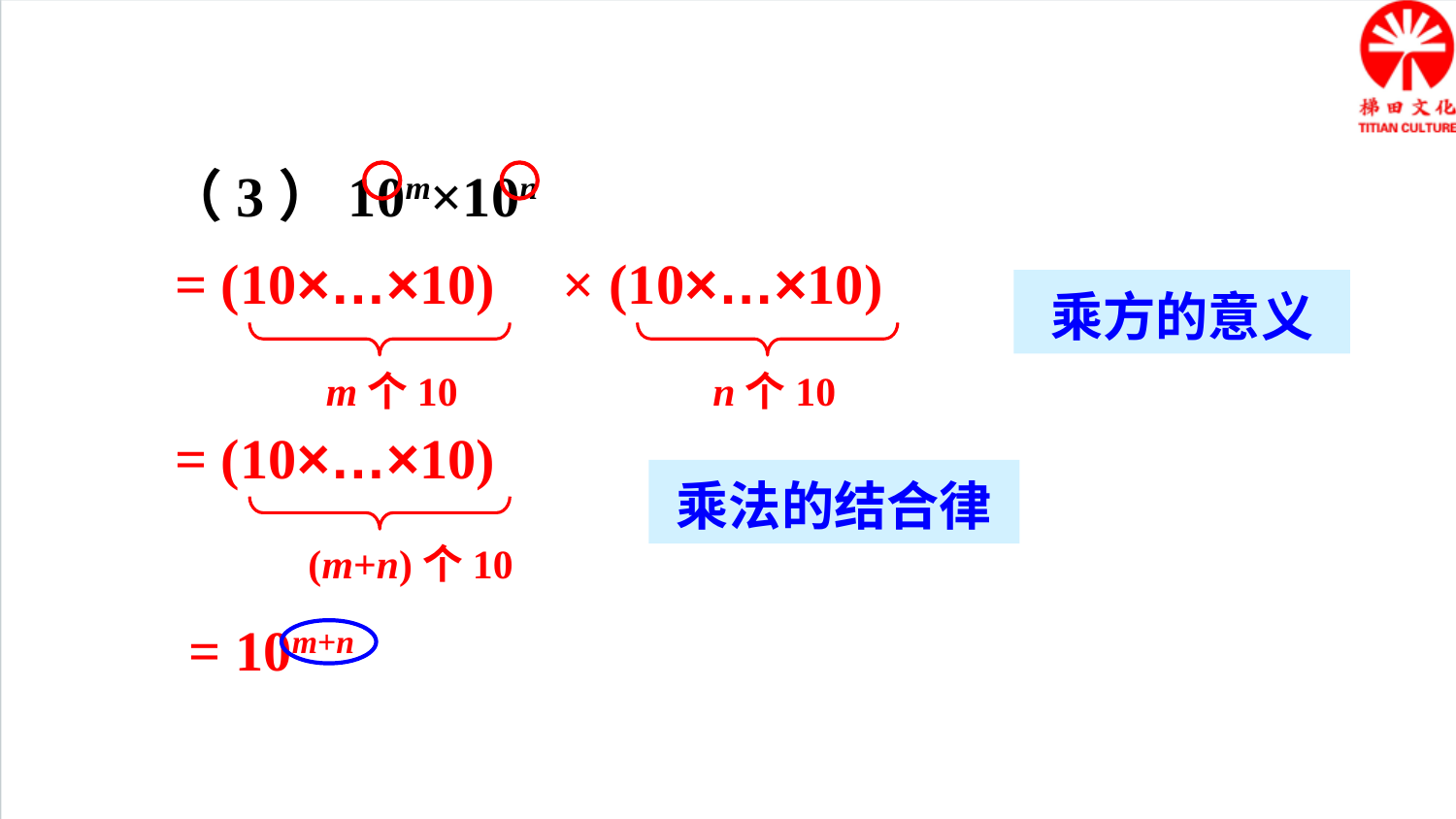

（3）10m×10n

= (10×…×10)
m个10

× (10×…×10)
n个10
乘方的意义

= (10×…×10)
(m+n)个10
乘法的结合律
 = 10m+n